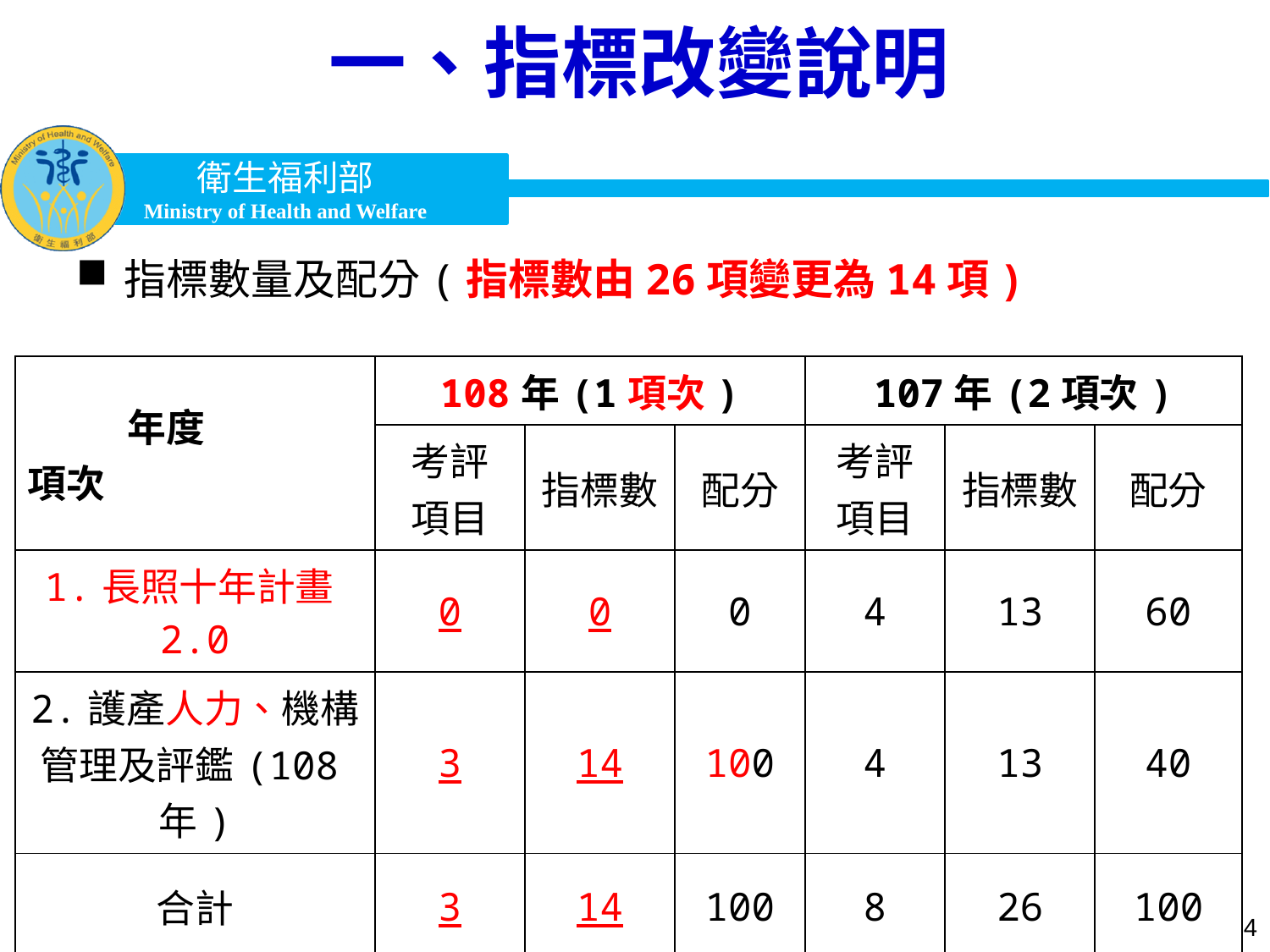

# 一、指標改變說明
指標數量及配分(指標數由26項變更為14項)
| 年度 項次 | 108年(1項次) |  |  | 107年(2項次) |  |  |
| --- | --- | --- | --- | --- | --- | --- |
|  | 考評 項目 | 指標數 | 配分 | 考評 項目 | 指標數 | 配分 |
| 1.長照十年計畫2.0 | 0 | 0 | 0 | 4 | 13 | 60 |
| 2.護產人力、機構管理及評鑑(108年) | 3 | 14 | 100 | 4 | 13 | 40 |
| 合計 | 3 | 14 | 100 | 8 | 26 | 100 |
4